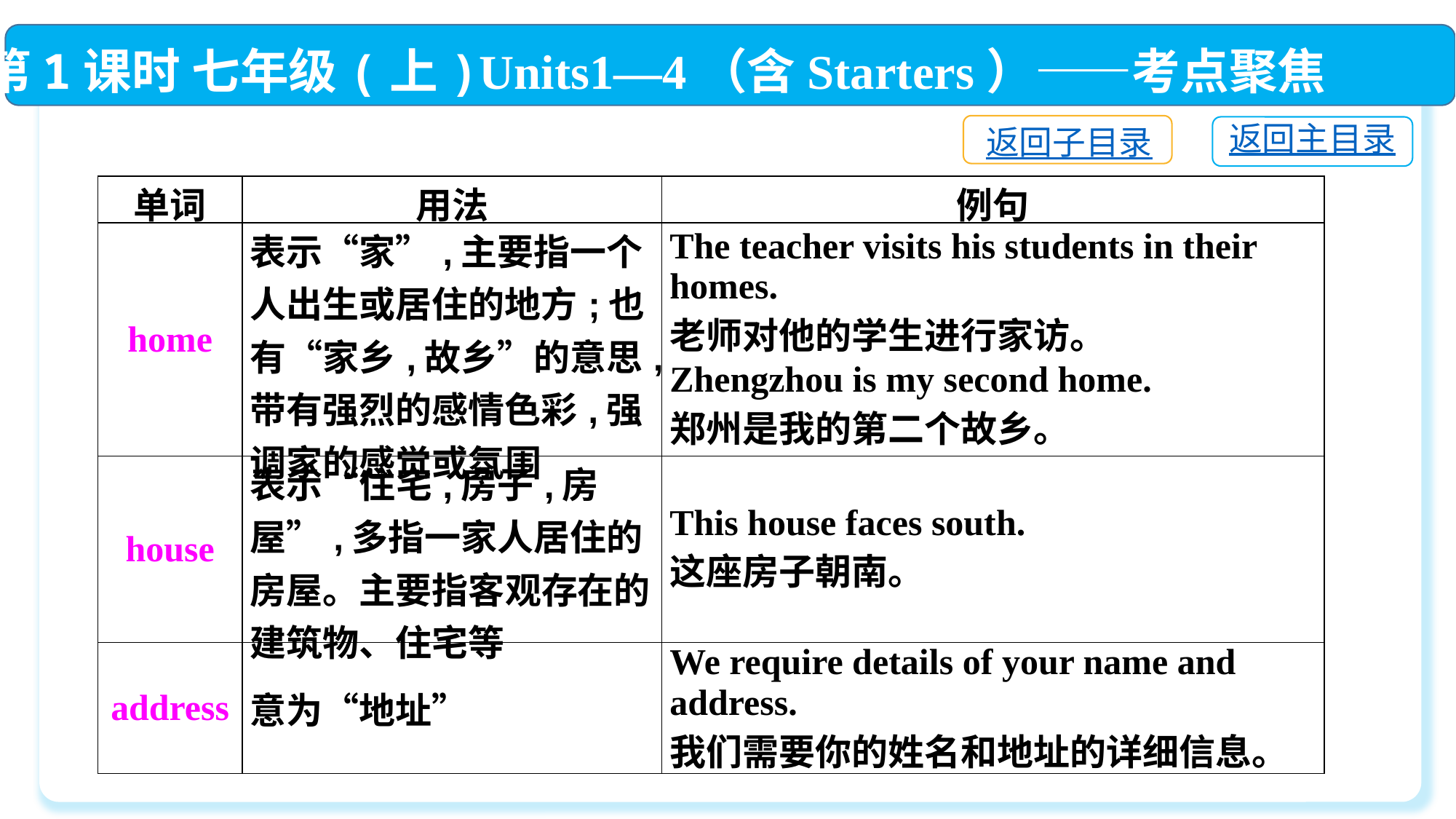

第1课时 七年级(上)Units1—4（含Starters）——考点聚焦

返回子目录
返回主目录
| 单词 | 用法 | 例句 |
| --- | --- | --- |
| home | 表示“家”,主要指一个人出生或居住的地方;也有“家乡,故乡”的意思,带有强烈的感情色彩,强调家的感觉或氛围 | The teacher visits his students in their homes. 老师对他的学生进行家访。 Zhengzhou is my second home. 郑州是我的第二个故乡。 |
| house | 表示“住宅,房子,房屋”,多指一家人居住的房屋。主要指客观存在的建筑物、住宅等 | This house faces south. 这座房子朝南。 |
| address | 意为“地址” | We require details of your name and address. 我们需要你的姓名和地址的详细信息。 |